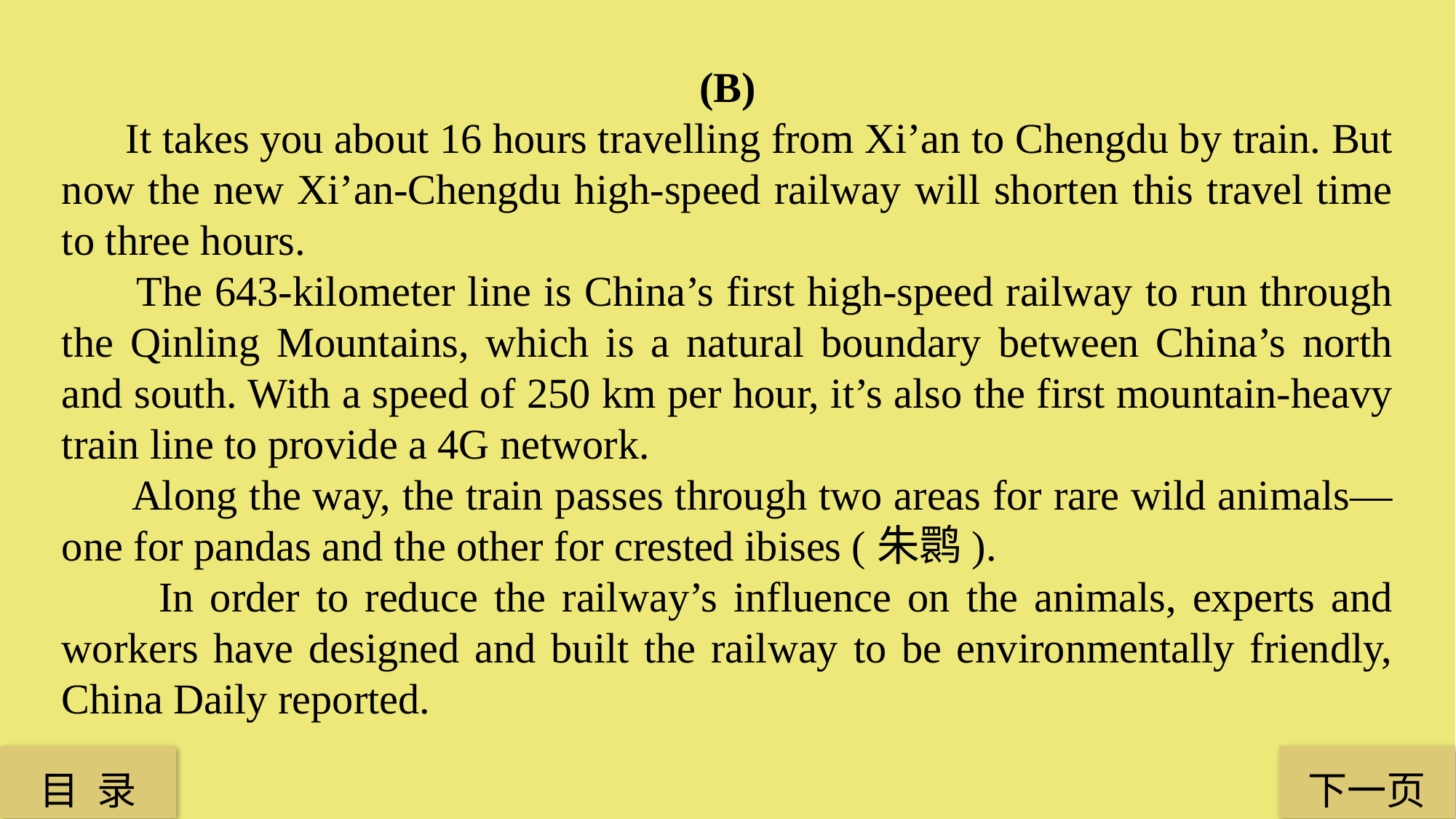

(B)
      It takes you about 16 hours travelling from Xi’an to Chengdu by train. But now the new Xi’an-Chengdu high-speed railway will shorten this travel time to three hours.
      The 643-kilometer line is China’s first high-speed railway to run through the Qinling Mountains, which is a natural boundary between China’s north and south. With a speed of 250 km per hour, it’s also the first mountain-heavy train line to provide a 4G network.
      Along the way, the train passes through two areas for rare wild animals—one for pandas and the other for crested ibises (朱鹮).
      In order to reduce the railway’s influence on the animals, experts and workers have designed and built the railway to be environmentally friendly, China Daily reported.